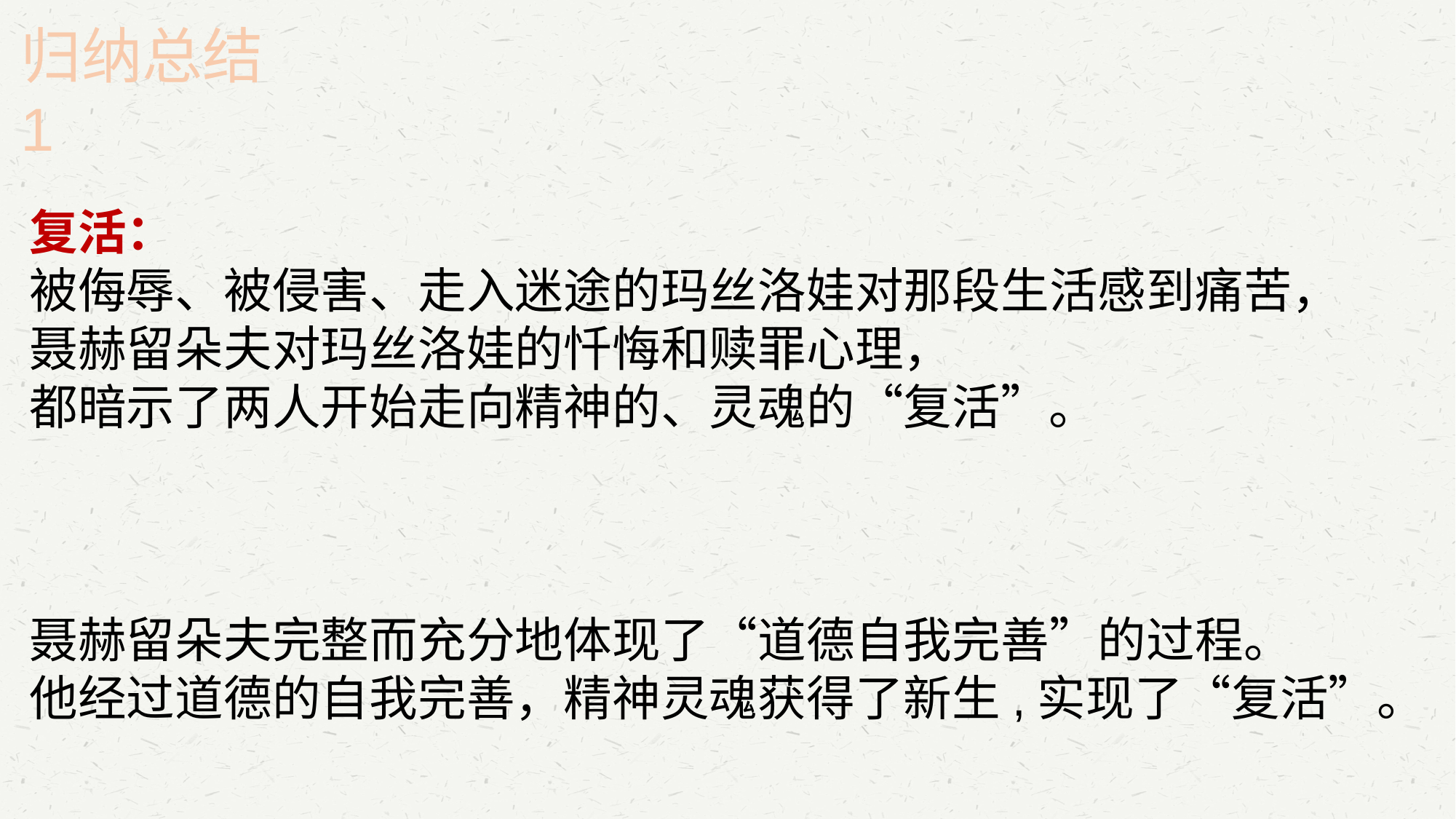

归纳总结1
复活：
被侮辱、被侵害、走入迷途的玛丝洛娃对那段生活感到痛苦，
聂赫留朵夫对玛丝洛娃的忏悔和赎罪心理，
都暗示了两人开始走向精神的、灵魂的“复活”。

聂赫留朵夫完整而充分地体现了“道德自我完善”的过程。
他经过道德的自我完善，精神灵魂获得了新生,实现了“复活”。